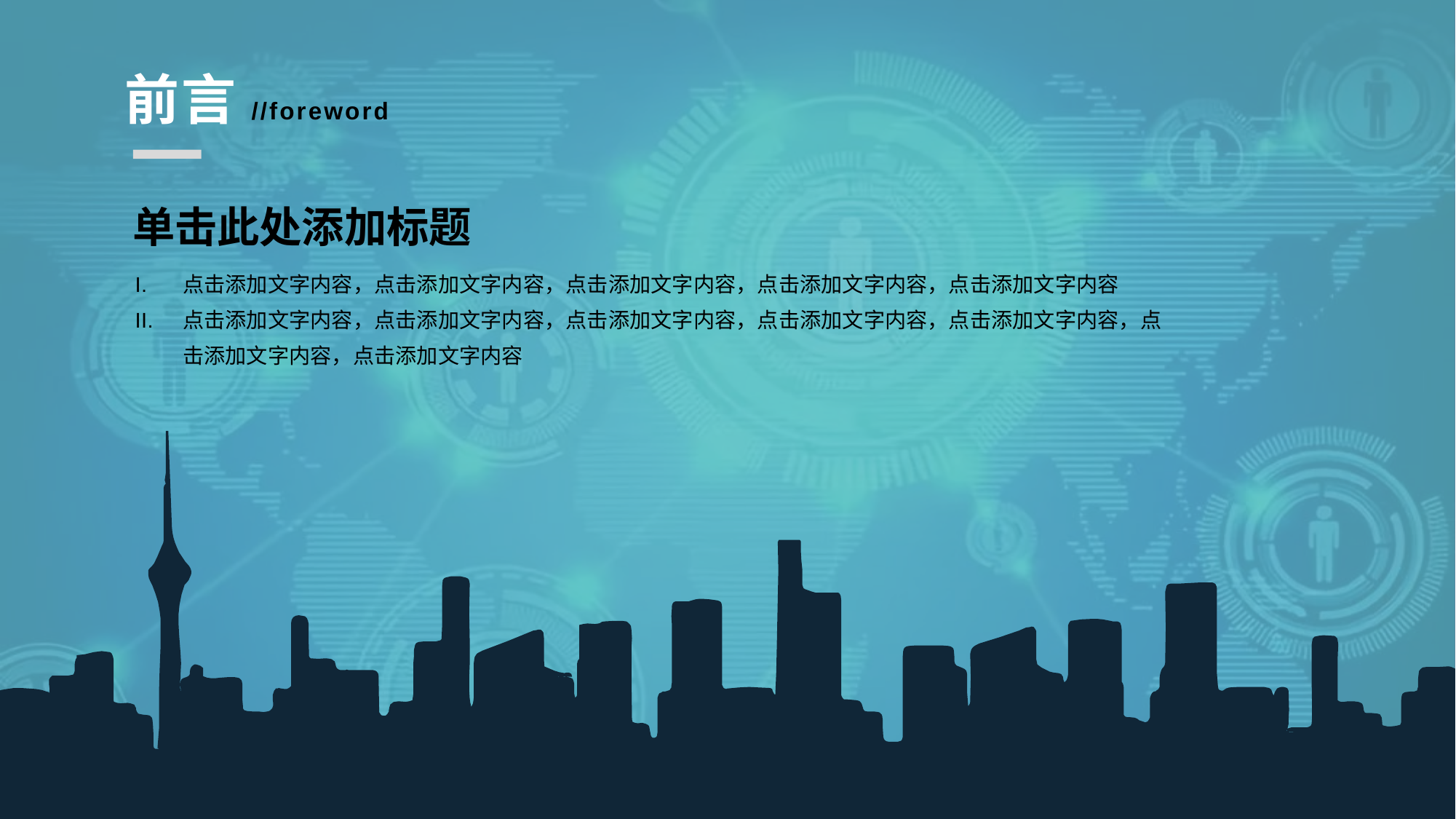

前言//foreword

单击此处添加标题
点击添加文字内容，点击添加文字内容，点击添加文字内容，点击添加文字内容，点击添加文字内容
点击添加文字内容，点击添加文字内容，点击添加文字内容，点击添加文字内容，点击添加文字内容，点击添加文字内容，点击添加文字内容